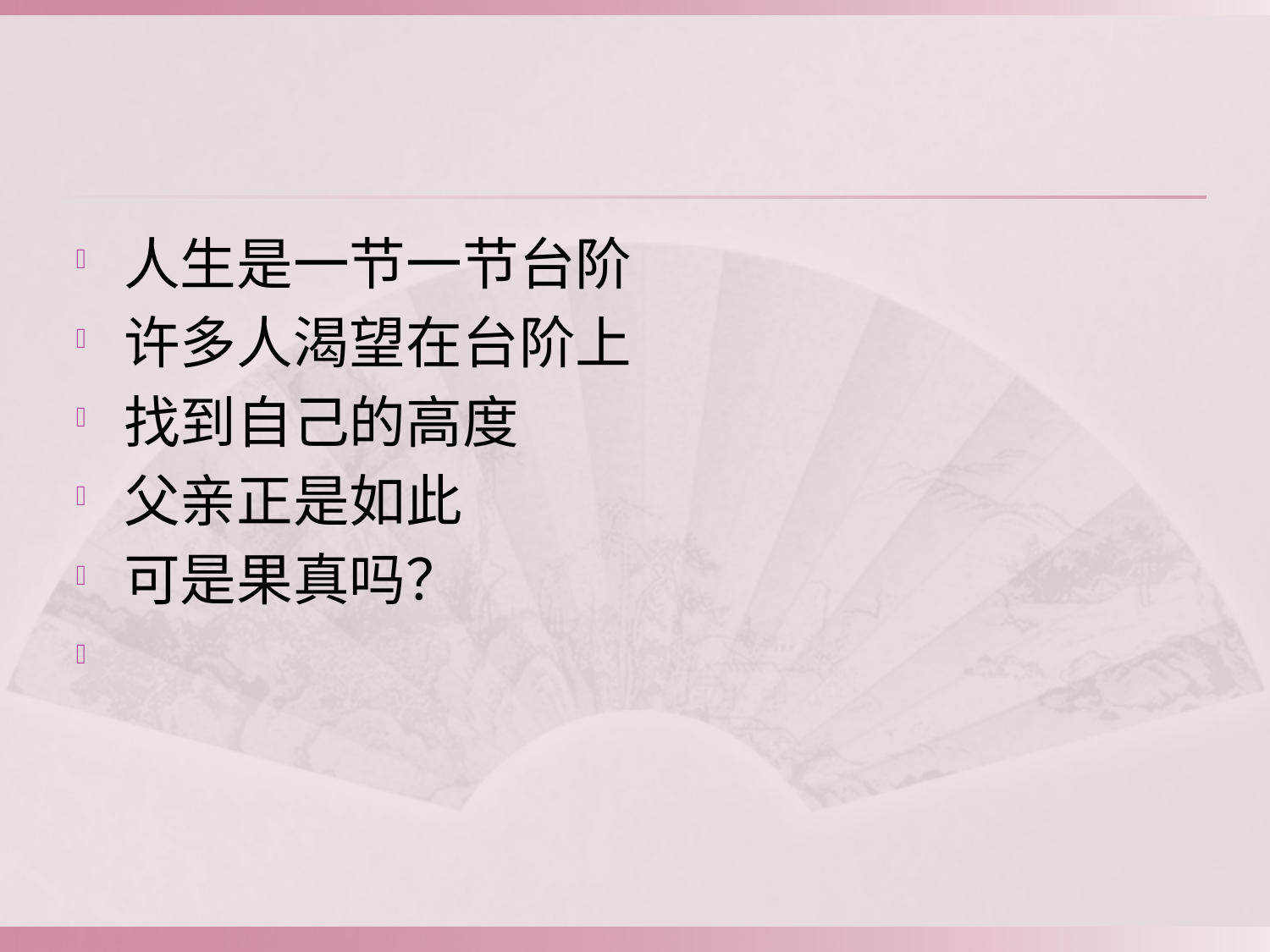

#
人生是一节一节台阶
许多人渴望在台阶上
找到自己的高度
父亲正是如此
可是果真吗？